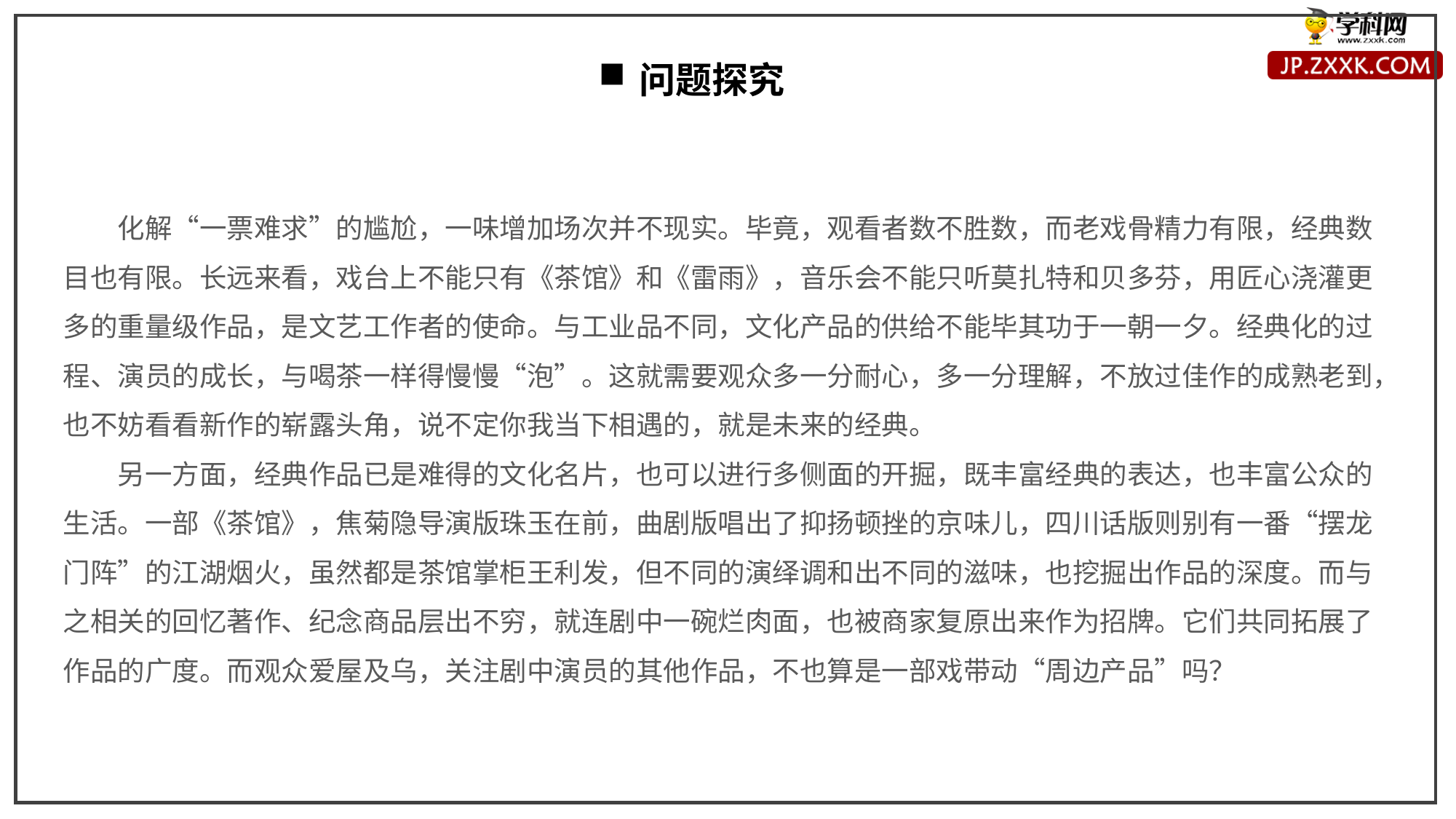

问题探究
化解“一票难求”的尴尬，一味增加场次并不现实。毕竟，观看者数不胜数，而老戏骨精力有限，经典数目也有限。长远来看，戏台上不能只有《茶馆》和《雷雨》，音乐会不能只听莫扎特和贝多芬，用匠心浇灌更多的重量级作品，是文艺工作者的使命。与工业品不同，文化产品的供给不能毕其功于一朝一夕。经典化的过程、演员的成长，与喝茶一样得慢慢“泡”。这就需要观众多一分耐心，多一分理解，不放过佳作的成熟老到，也不妨看看新作的崭露头角，说不定你我当下相遇的，就是未来的经典。
另一方面，经典作品已是难得的文化名片，也可以进行多侧面的开掘，既丰富经典的表达，也丰富公众的生活。一部《茶馆》，焦菊隐导演版珠玉在前，曲剧版唱出了抑扬顿挫的京味儿，四川话版则别有一番“摆龙门阵”的江湖烟火，虽然都是茶馆掌柜王利发，但不同的演绎调和出不同的滋味，也挖掘出作品的深度。而与之相关的回忆著作、纪念商品层出不穷，就连剧中一碗烂肉面，也被商家复原出来作为招牌。它们共同拓展了作品的广度。而观众爱屋及乌，关注剧中演员的其他作品，不也算是一部戏带动“周边产品”吗？